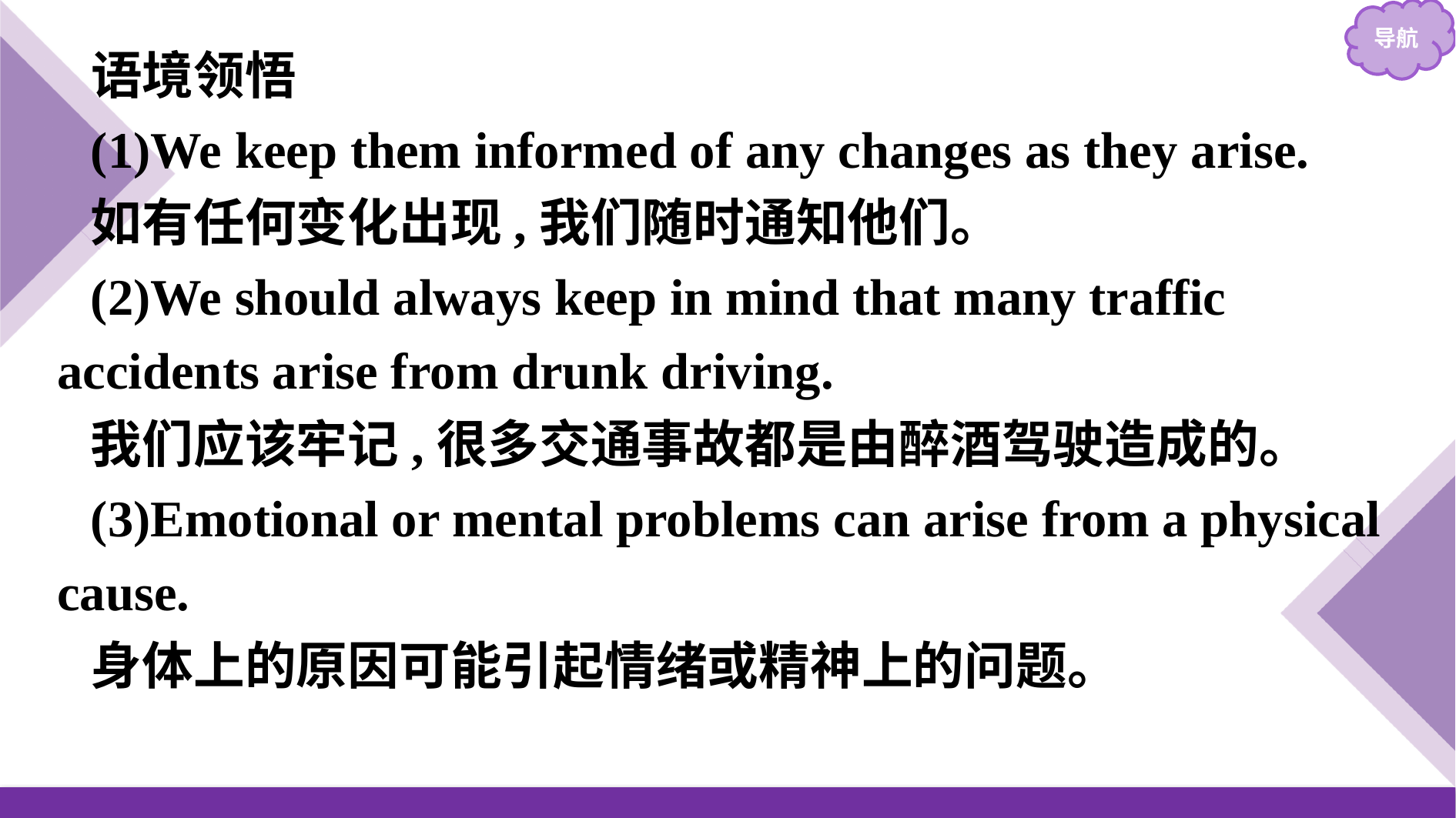

语境领悟
(1)We keep them informed of any changes as they arise.
如有任何变化出现,我们随时通知他们。
(2)We should always keep in mind that many traffic accidents arise from drunk driving.
我们应该牢记,很多交通事故都是由醉酒驾驶造成的。
(3)Emotional or mental problems can arise from a physical cause.
身体上的原因可能引起情绪或精神上的问题。